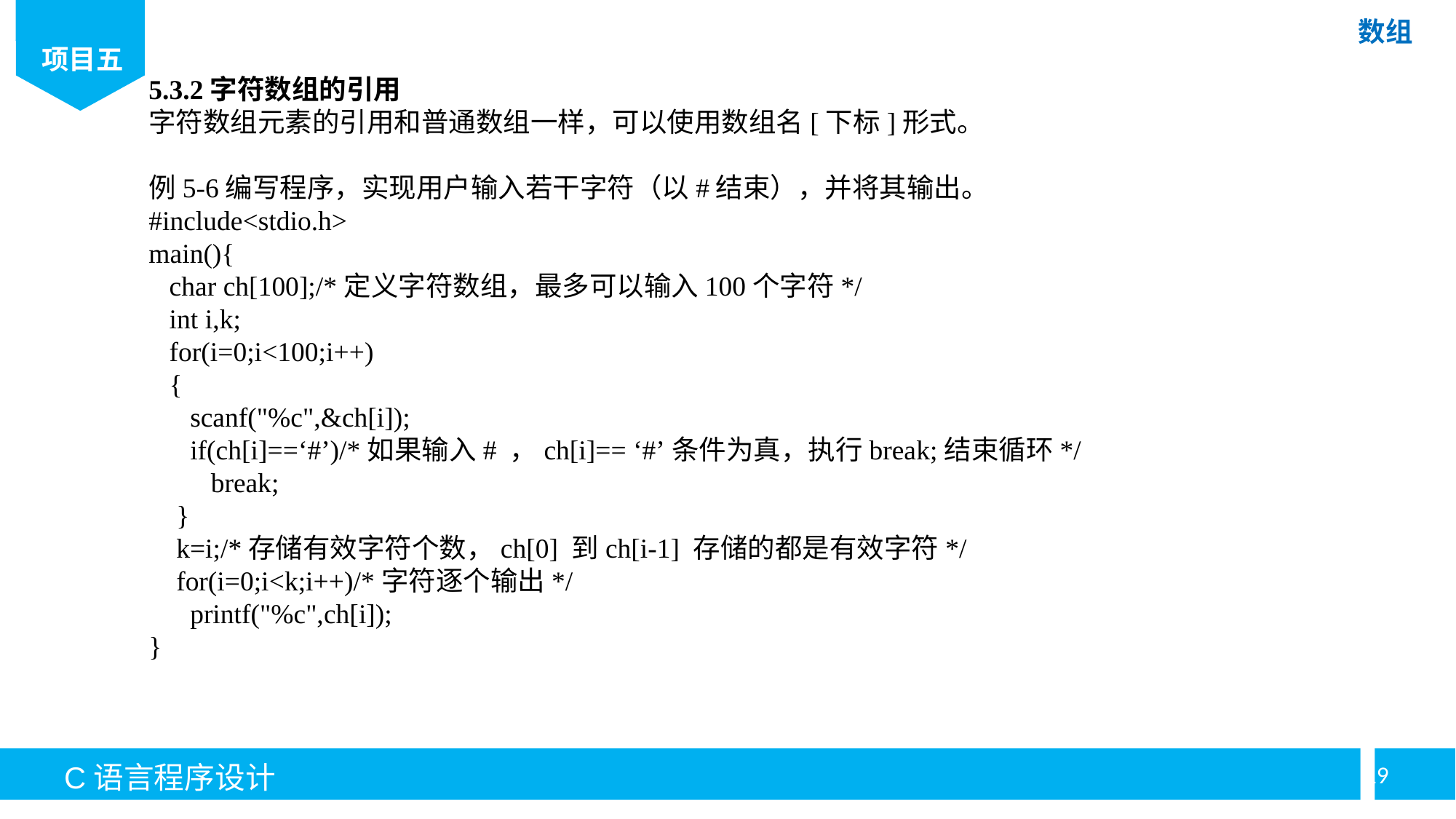

5.3.2字符数组的引用
字符数组元素的引用和普通数组一样，可以使用数组名[下标]形式。

例5-6编写程序，实现用户输入若干字符（以#结束），并将其输出。
#include<stdio.h>
main(){
   char ch[100];/*定义字符数组，最多可以输入100个字符*/
   int i,k;
   for(i=0;i<100;i++)
   {
      scanf("%c",&ch[i]);
      if(ch[i]==‘#’)/*如果输入# ，ch[i]== ‘#’条件为真，执行break;结束循环*/
         break;
    }
    k=i;/*存储有效字符个数，ch[0] 到ch[i-1] 存储的都是有效字符*/
    for(i=0;i<k;i++)/*字符逐个输出*/
      printf("%c",ch[i]);
}